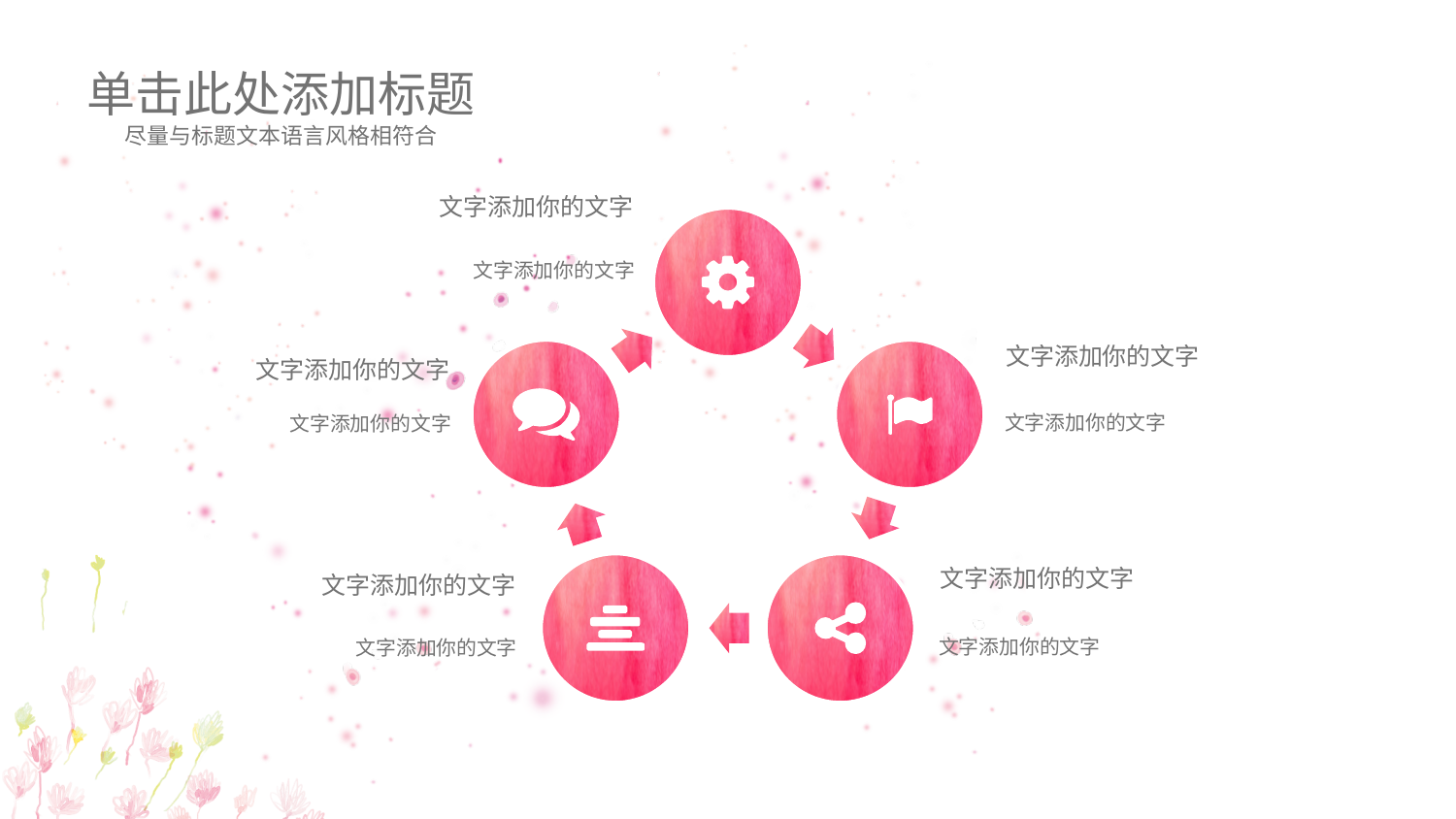

单击此处添加标题
尽量与标题文本语言风格相符合
文字添加你的文字
文字添加你的文字

文字添加你的文字
文字添加你的文字
文字添加你的文字
文字添加你的文字

文字添加你的文字
文字添加你的文字
文字添加你的文字
文字添加你的文字